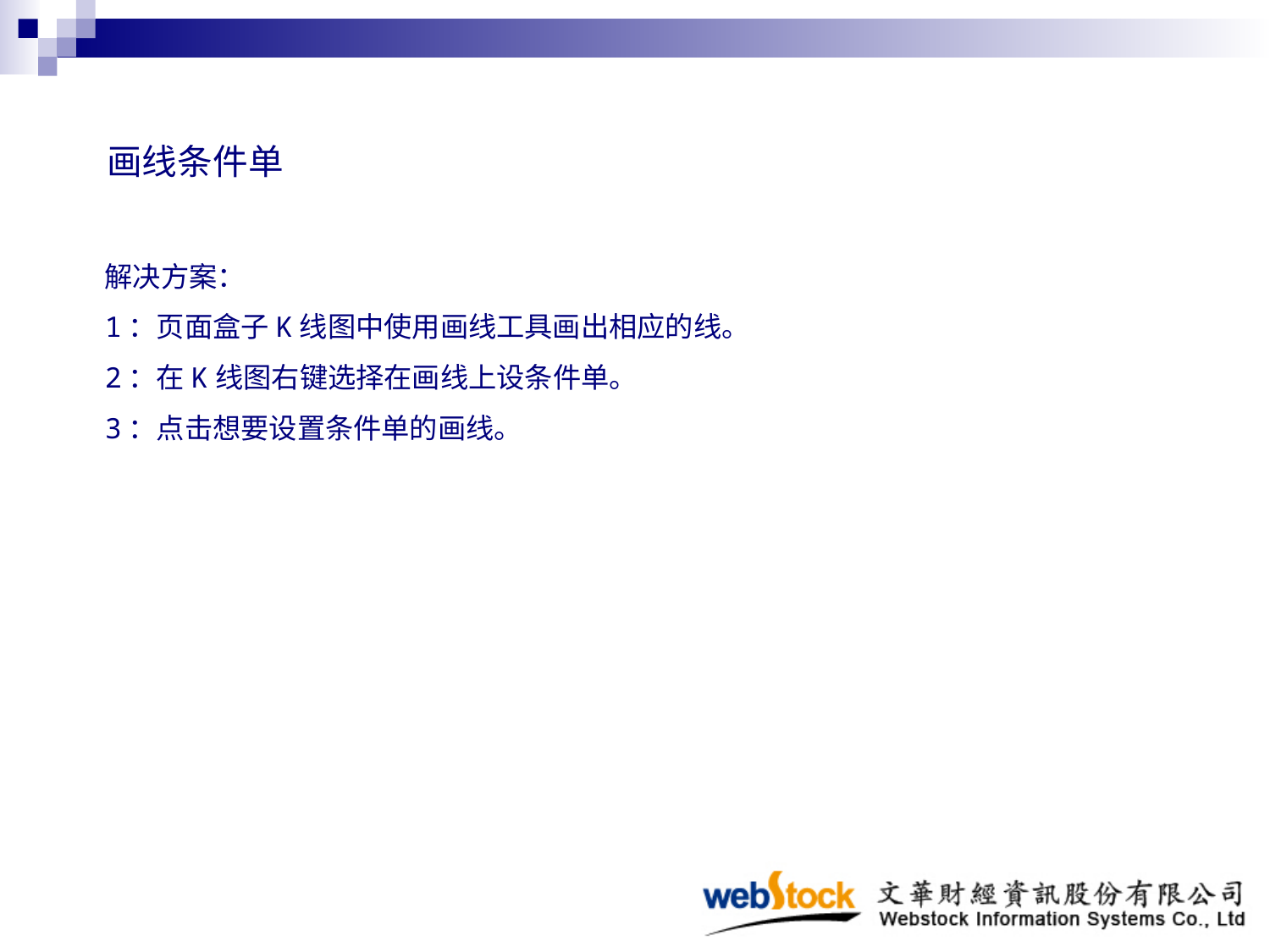

# 画线条件单
解决方案：
1：页面盒子K线图中使用画线工具画出相应的线。
2：在K线图右键选择在画线上设条件单。
3：点击想要设置条件单的画线。